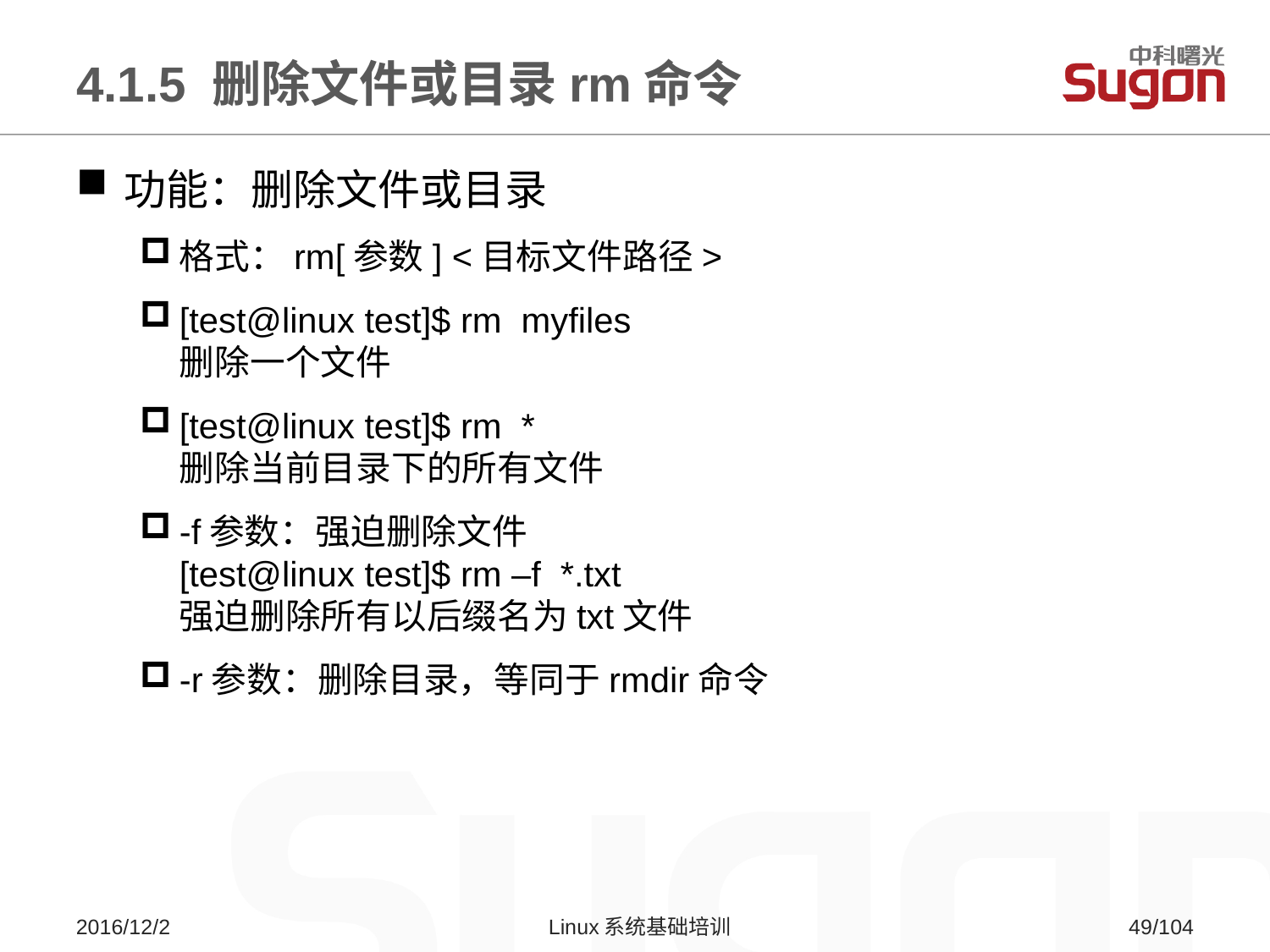

# 4.1.5 删除文件或目录rm命令
功能：删除文件或目录
格式：rm[参数] <目标文件路径>
[test@linux test]$ rm  myfiles
删除一个文件
[test@linux test]$ rm  *
删除当前目录下的所有文件
-f参数：强迫删除文件
[test@linux test]$ rm –f  *.txt
强迫删除所有以后缀名为txt文件
-r参数：删除目录，等同于rmdir命令